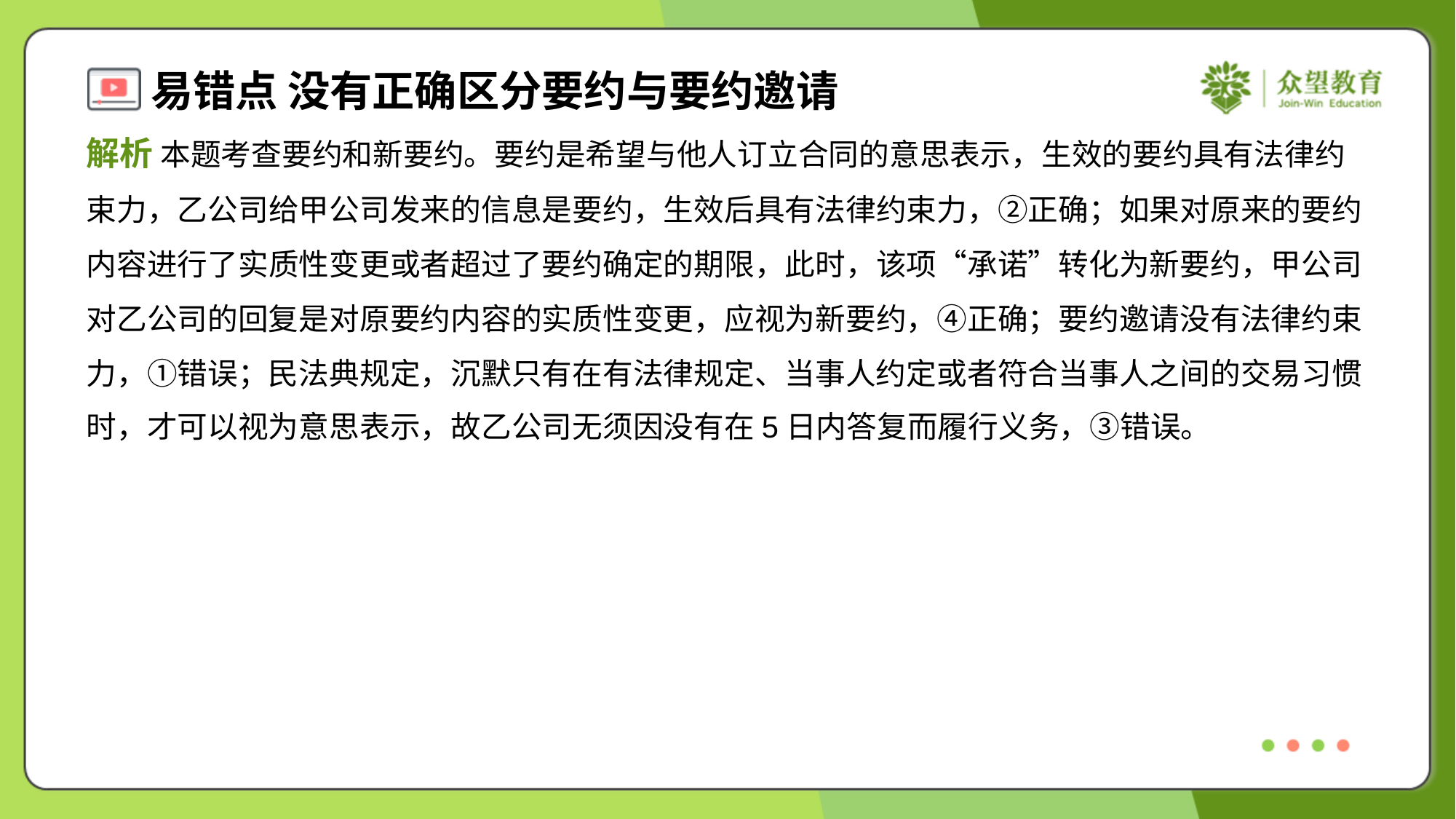

解析 本题考查要约和新要约。要约是希望与他人订立合同的意思表示，生效的要约具有法律约
束力，乙公司给甲公司发来的信息是要约，生效后具有法律约束力，②正确；如果对原来的要约
内容进行了实质性变更或者超过了要约确定的期限，此时，该项“承诺”转化为新要约，甲公司
对乙公司的回复是对原要约内容的实质性变更，应视为新要约，④正确；要约邀请没有法律约束
力，①错误；民法典规定，沉默只有在有法律规定、当事人约定或者符合当事人之间的交易习惯
时，才可以视为意思表示，故乙公司无须因没有在5日内答复而履行义务，③错误。